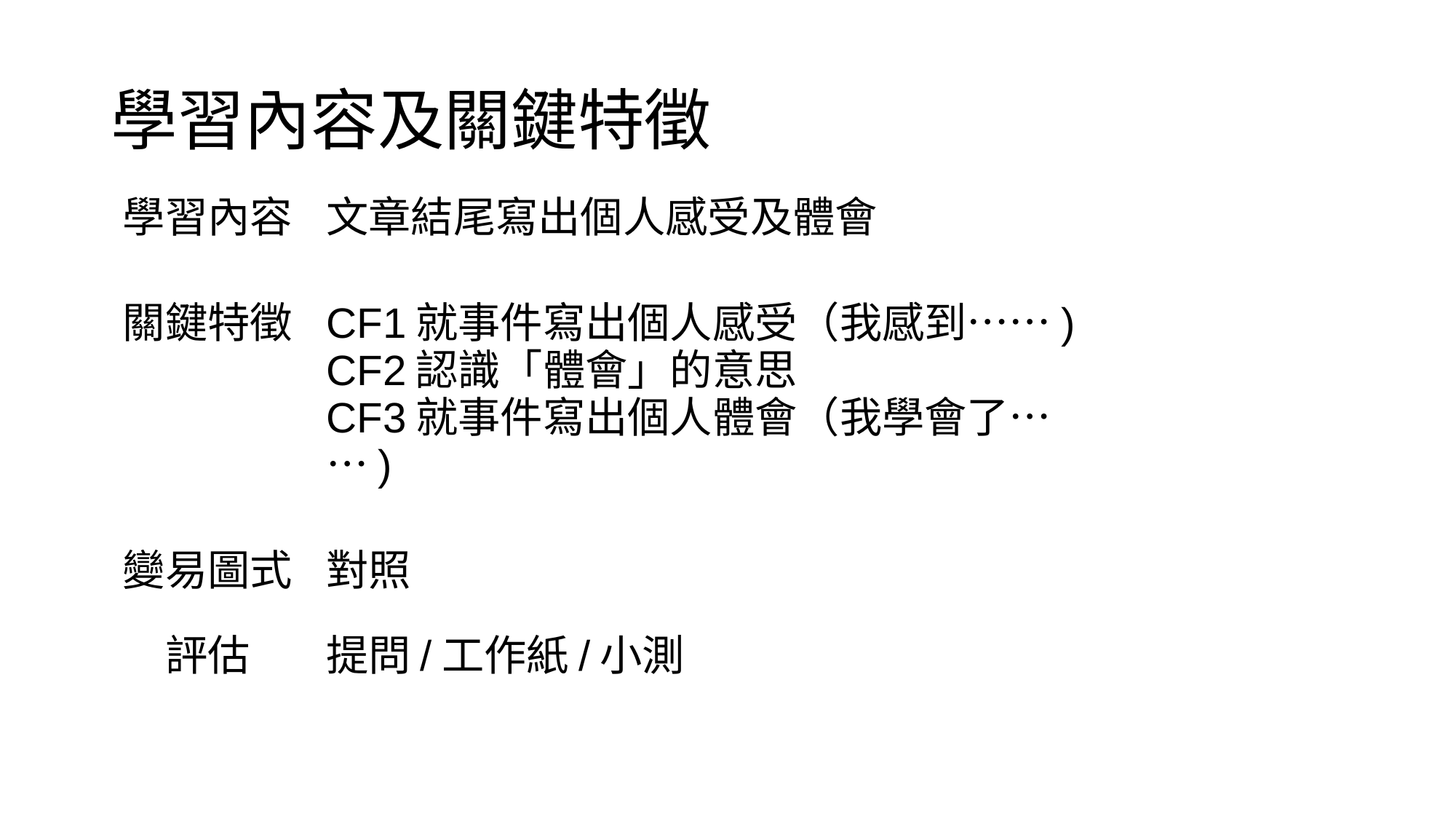

# 學習內容及關鍵特徵
| 學習內容 | 文章結尾寫出個人感受及體會 |
| --- | --- |
| 關鍵特徵 | CF1就事件寫出個人感受（我感到⋯⋯) CF2認識「體會」的意思 CF3就事件寫出個人體會（我學會了⋯⋯) |
| 變易圖式 | 對照 |
| 評估 | 提問/工作紙/小測 |